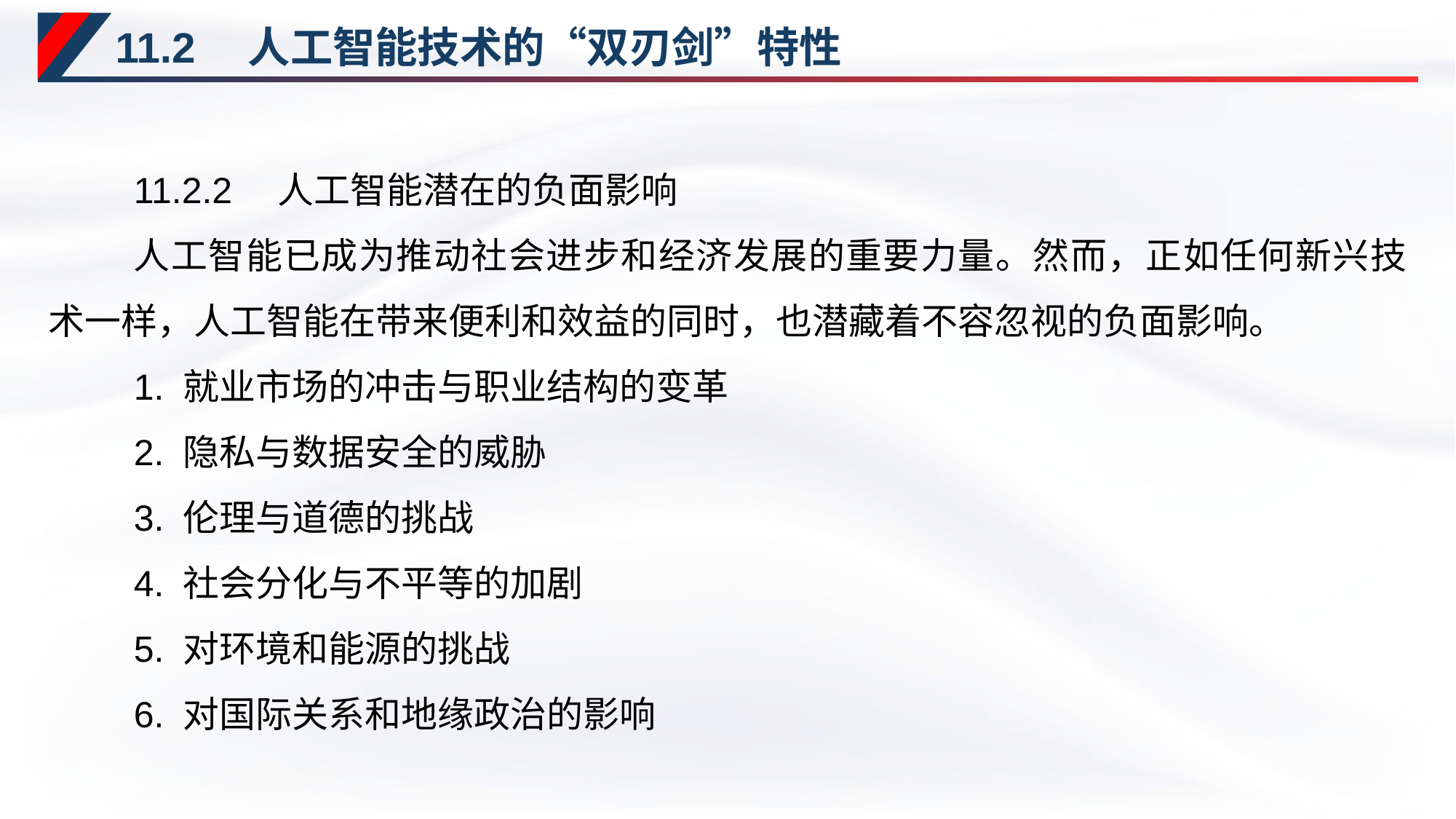

# 11.2　人工智能技术的“双刃剑”特性
11.2.2　人工智能潜在的负面影响
人工智能已成为推动社会进步和经济发展的重要力量。然而，正如任何新兴技术一样，人工智能在带来便利和效益的同时，也潜藏着不容忽视的负面影响。
1. 就业市场的冲击与职业结构的变革
2. 隐私与数据安全的威胁
3. 伦理与道德的挑战
4. 社会分化与不平等的加剧
5. 对环境和能源的挑战
6. 对国际关系和地缘政治的影响